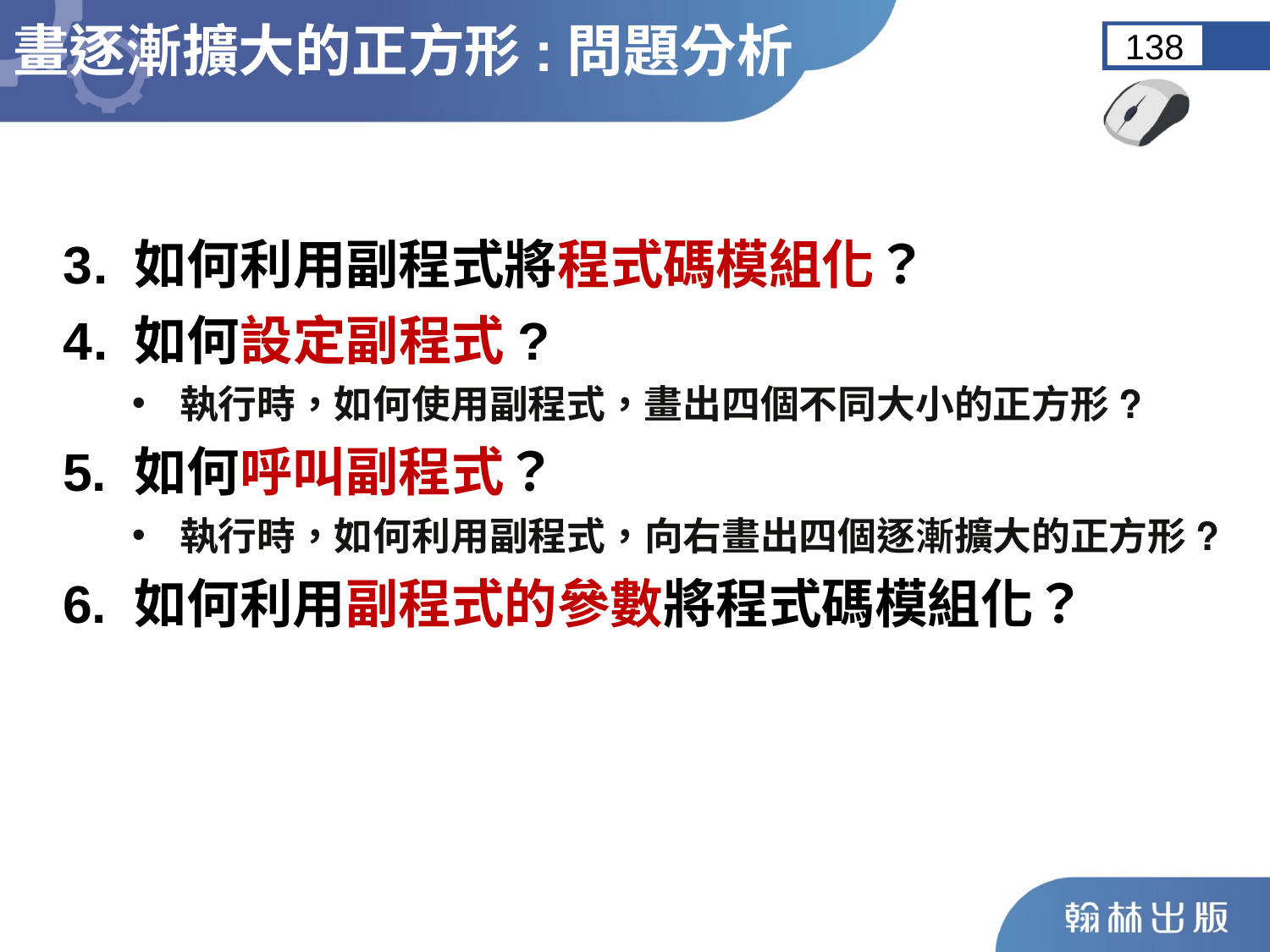

138
畫逐漸擴大的正方形:問題分析
如何利用副程式將程式碼模組化？
如何設定副程式?
執行時，如何使用副程式，畫出四個不同大小的正方形?
5. 如何呼叫副程式？
執行時，如何利用副程式，向右畫出四個逐漸擴大的正方形?
6. 如何利用副程式的參數將程式碼模組化？